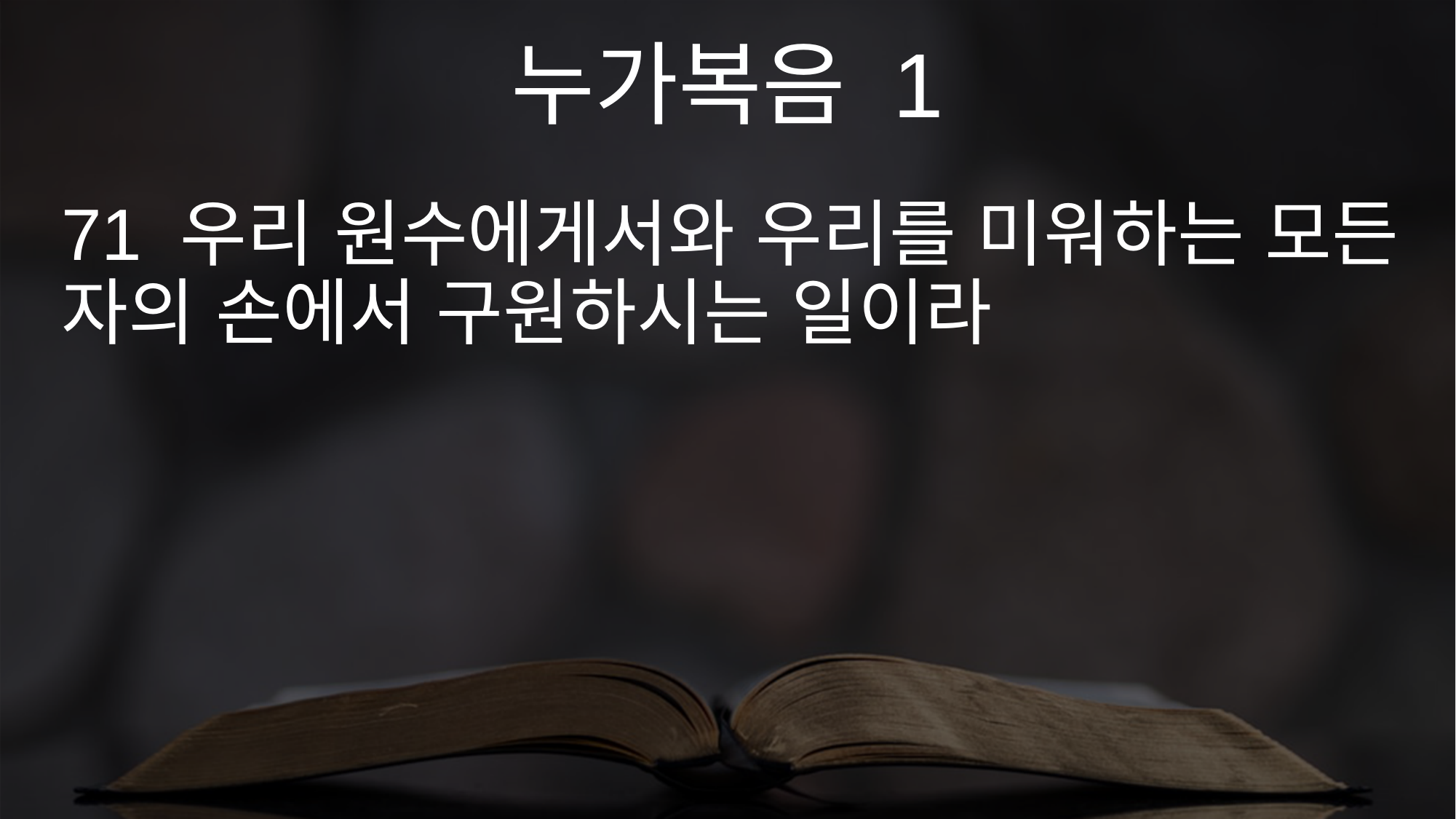

누가복음 1
71 우리 원수에게서와 우리를 미워하는 모든 자의 손에서 구원하시는 일이라